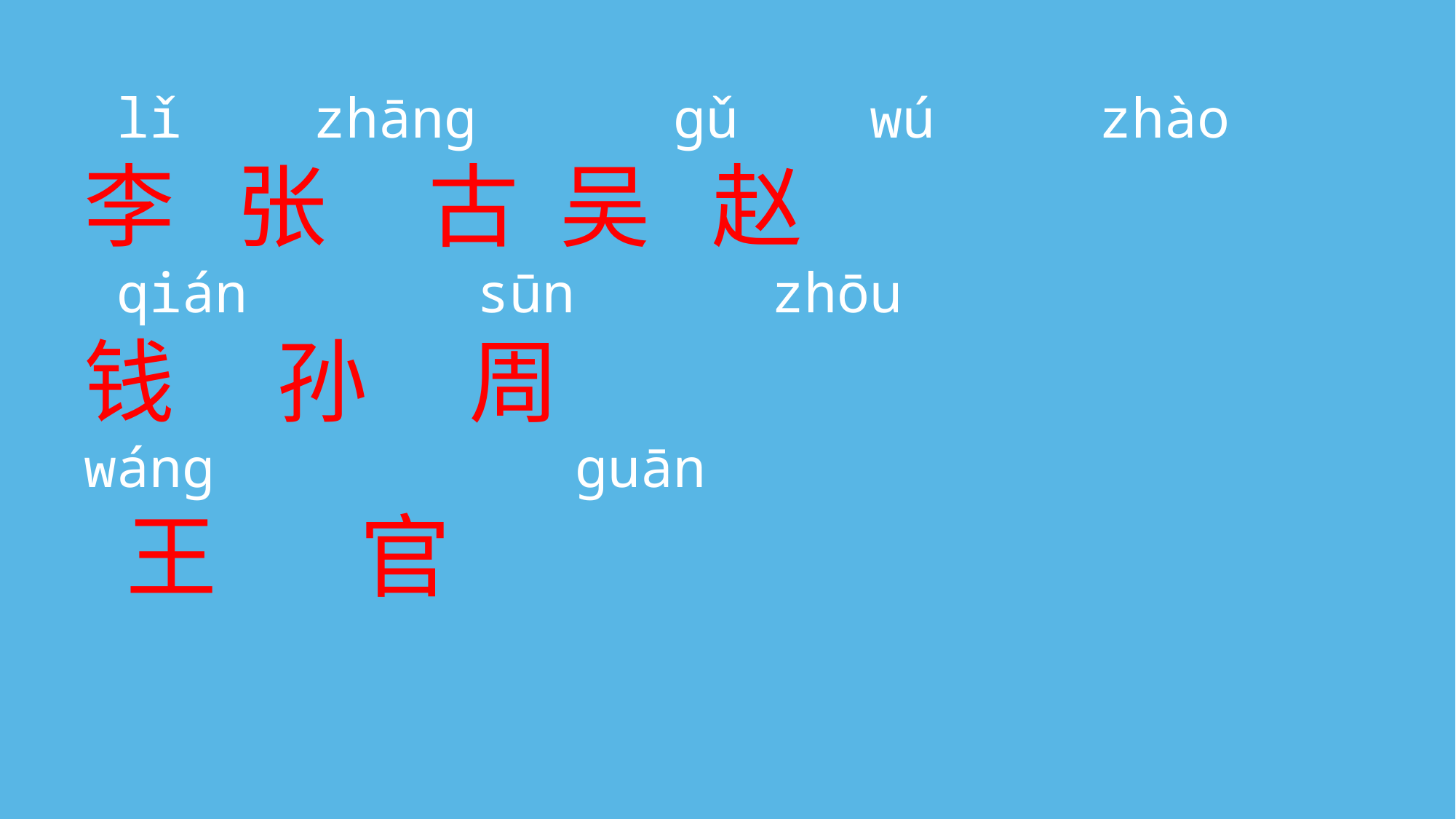

lǐ    zhānɡ      ɡǔ    wú     zhào
李   张     古  吴   赵
 qián       sūn      zhōu
钱     孙     周
wánɡ           ɡuān
 王       官